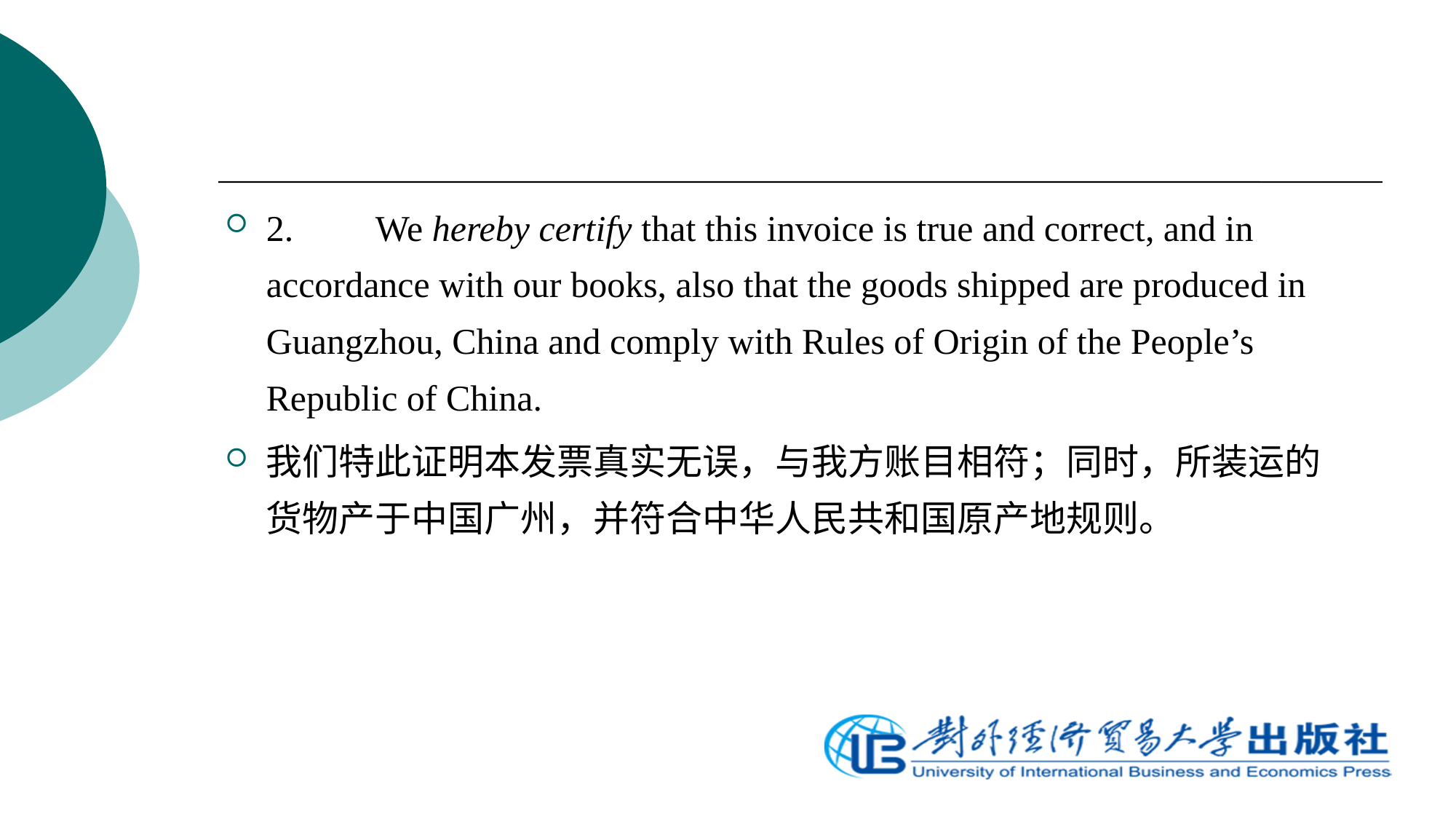

2.	We hereby certify that this invoice is true and correct, and in accordance with our books, also that the goods shipped are produced in Guangzhou, China and comply with Rules of Origin of the People’s Republic of China.
我们特此证明本发票真实无误，与我方账目相符；同时，所装运的货物产于中国广州，并符合中华人民共和国原产地规则。